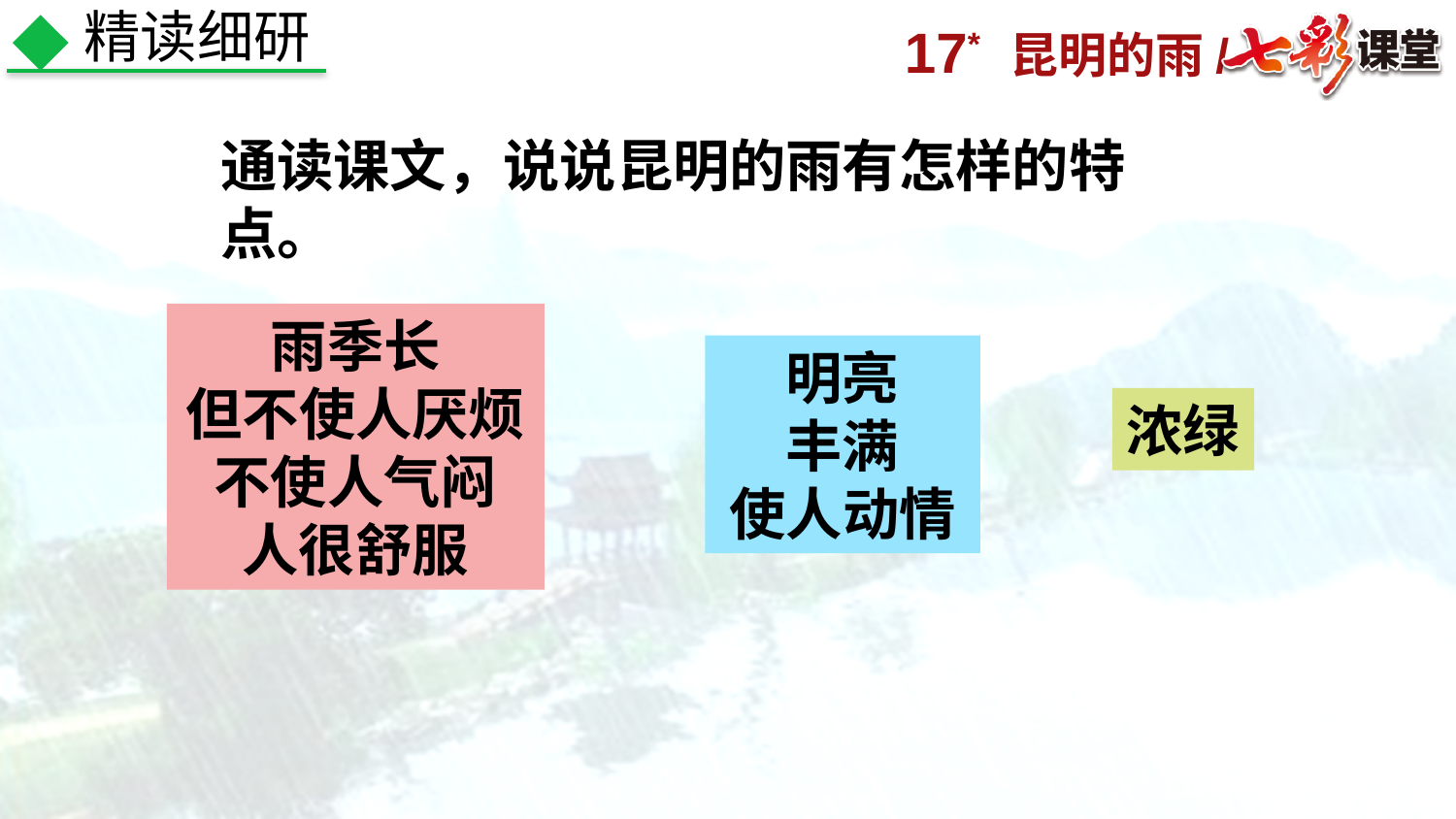

精读细研

通读课文，说说昆明的雨有怎样的特点。
雨季长
但不使人厌烦不使人气闷
人很舒服
明亮
丰满
使人动情
浓绿